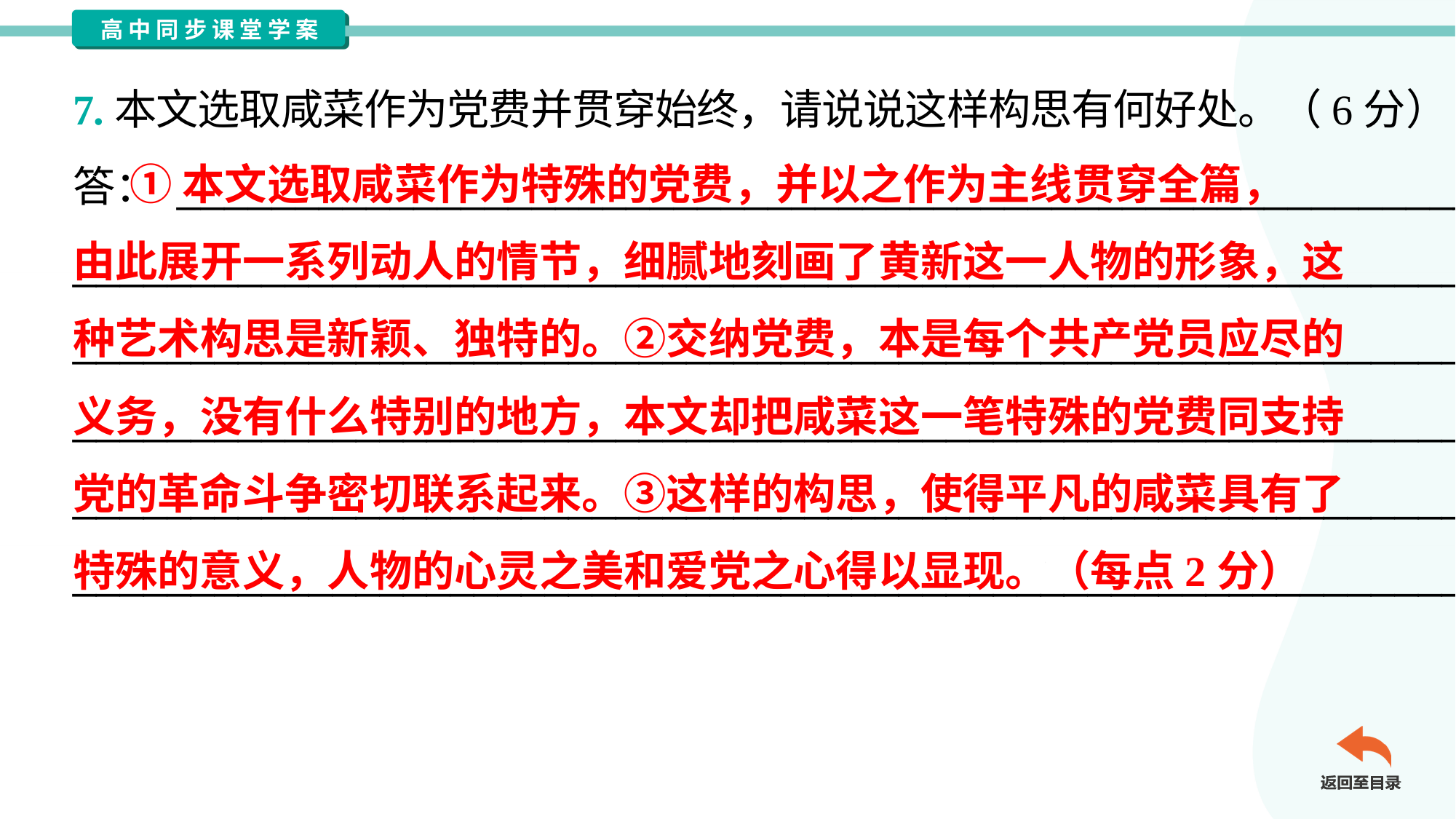

7.本文选取咸菜作为党费并贯穿始终，请说说这样构思有何好处。（6分）
答： ________________________________________________________
_____________________________________________________________
_____________________________________________________________
_____________________________________________________________
_____________________________________________________________
_____________________________________________________________
      ①本文选取咸菜作为特殊的党费，并以之作为主线贯穿全篇，
由此展开一系列动人的情节，细腻地刻画了黄新这一人物的形象，这
种艺术构思是新颖、独特的。②交纳党费，本是每个共产党员应尽的
义务，没有什么特别的地方，本文却把咸菜这一笔特殊的党费同支持
党的革命斗争密切联系起来。③这样的构思，使得平凡的咸菜具有了
特殊的意义，人物的心灵之美和爱党之心得以显现。（每点2分）